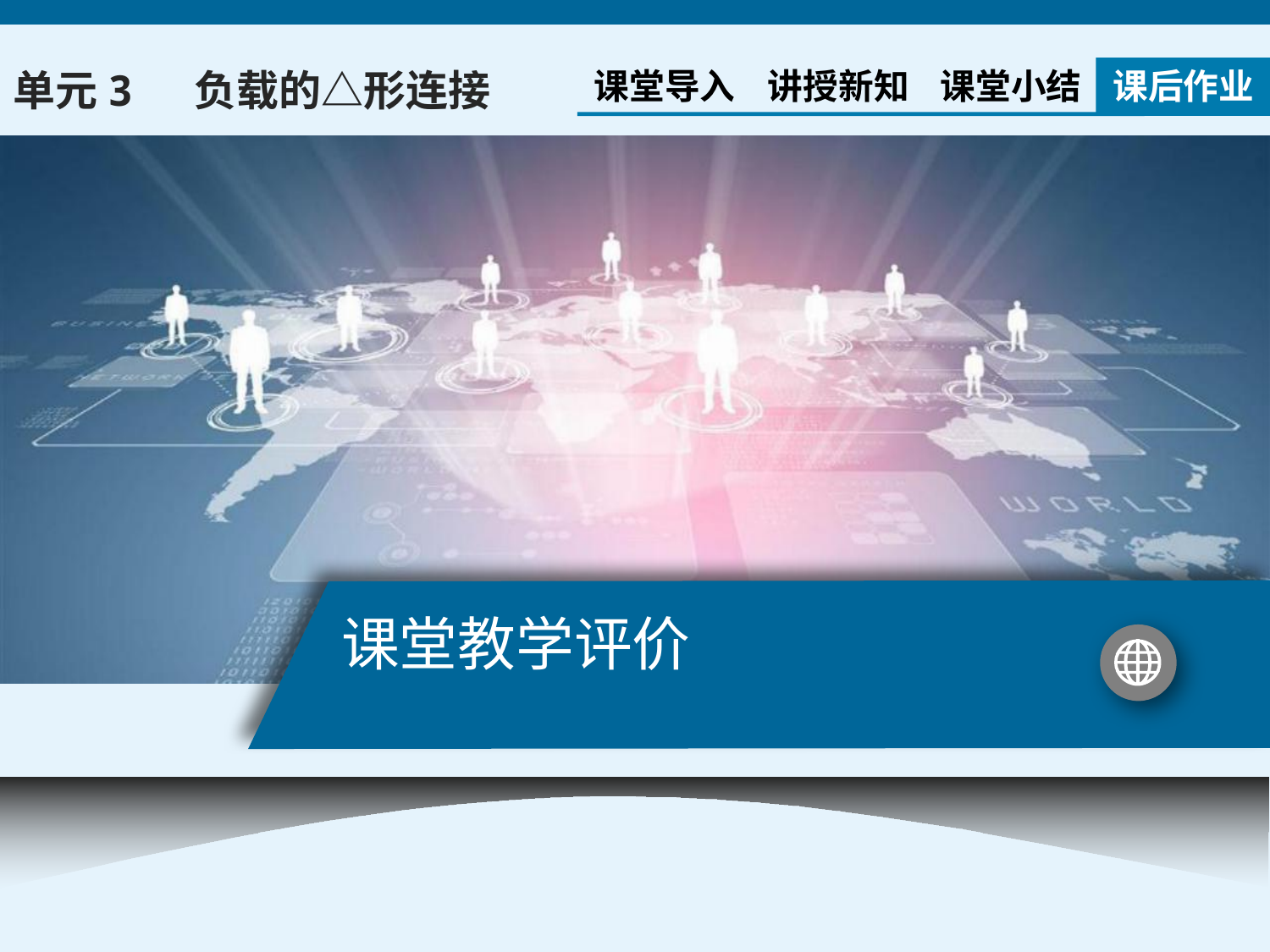

课堂导入
讲授新知
课堂小结
课后作业
单元3  负载的△形连接
# 课堂教学评价